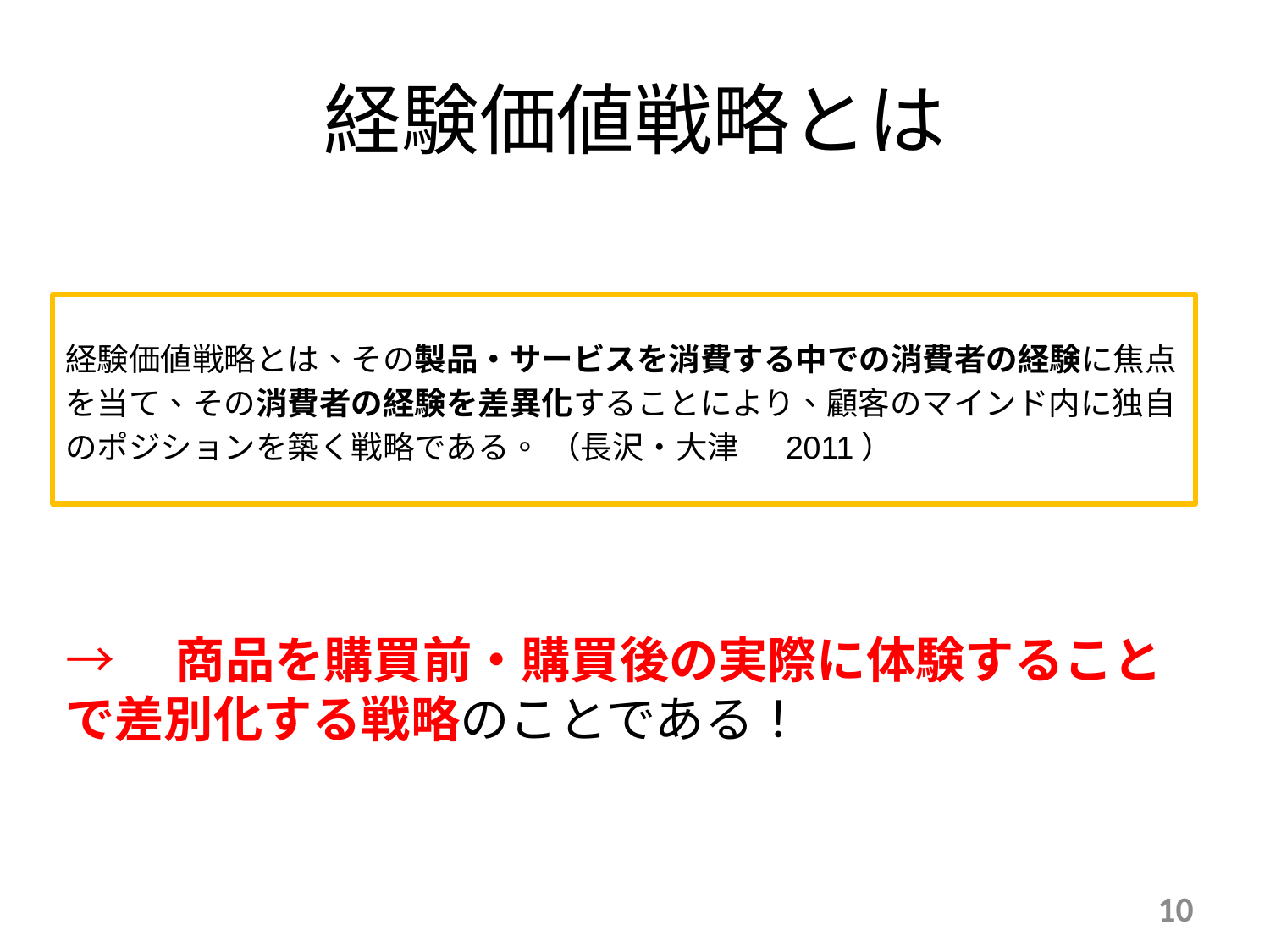

経験価値戦略とは
経験価値戦略とは、その製品・サービスを消費する中での消費者の経験に焦点を当て、その消費者の経験を差異化することにより、顧客のマインド内に独自のポジションを築く戦略である。 （長沢・大津　 2011）
→　商品を購買前・購買後の実際に体験することで差別化する戦略のことである！

10